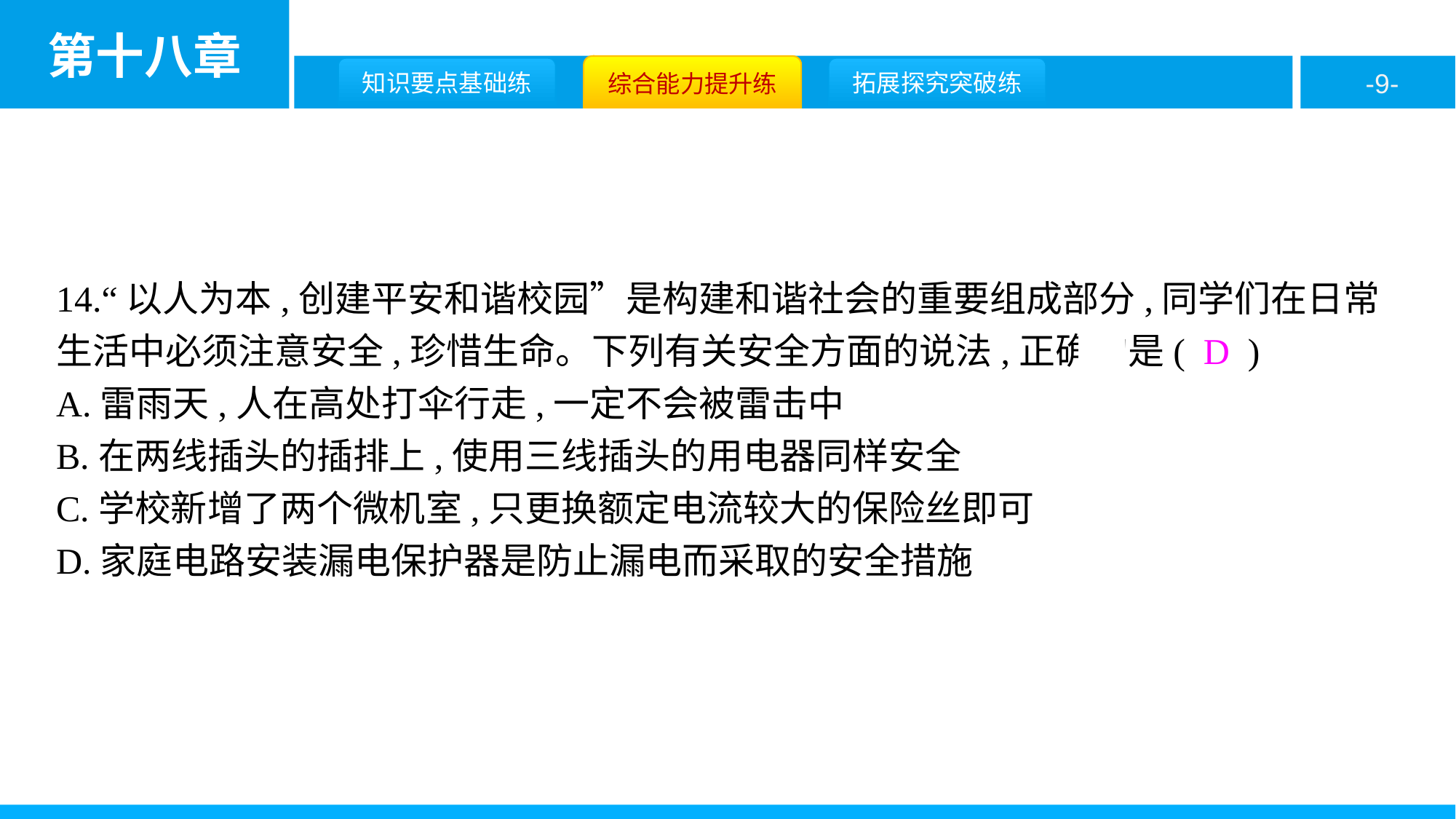

14.“以人为本,创建平安和谐校园”是构建和谐社会的重要组成部分,同学们在日常生活中必须注意安全,珍惜生命。下列有关安全方面的说法,正确的是(  D  )
A.雷雨天,人在高处打伞行走,一定不会被雷击中
B.在两线插头的插排上,使用三线插头的用电器同样安全
C.学校新增了两个微机室,只更换额定电流较大的保险丝即可
D.家庭电路安装漏电保护器是防止漏电而采取的安全措施